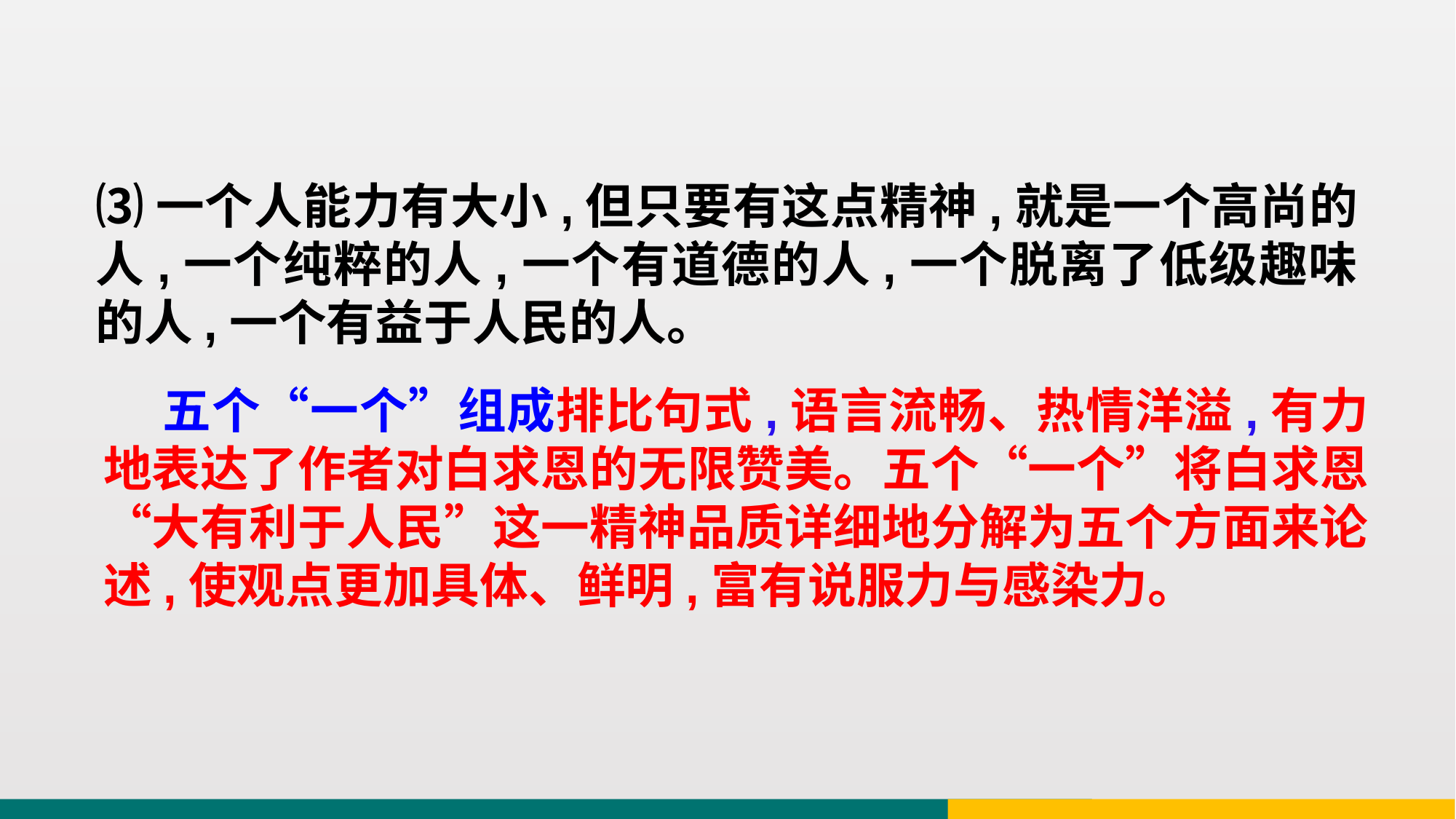

⑶一个人能力有大小,但只要有这点精神,就是一个高尚的人,一个纯粹的人,一个有道德的人,一个脱离了低级趣味的人,一个有益于人民的人。
    五个“一个”组成排比句式,语言流畅、热情洋溢,有力地表达了作者对白求恩的无限赞美。五个“一个”将白求恩“大有利于人民”这一精神品质详细地分解为五个方面来论述,使观点更加具体、鲜明,富有说服力与感染力。